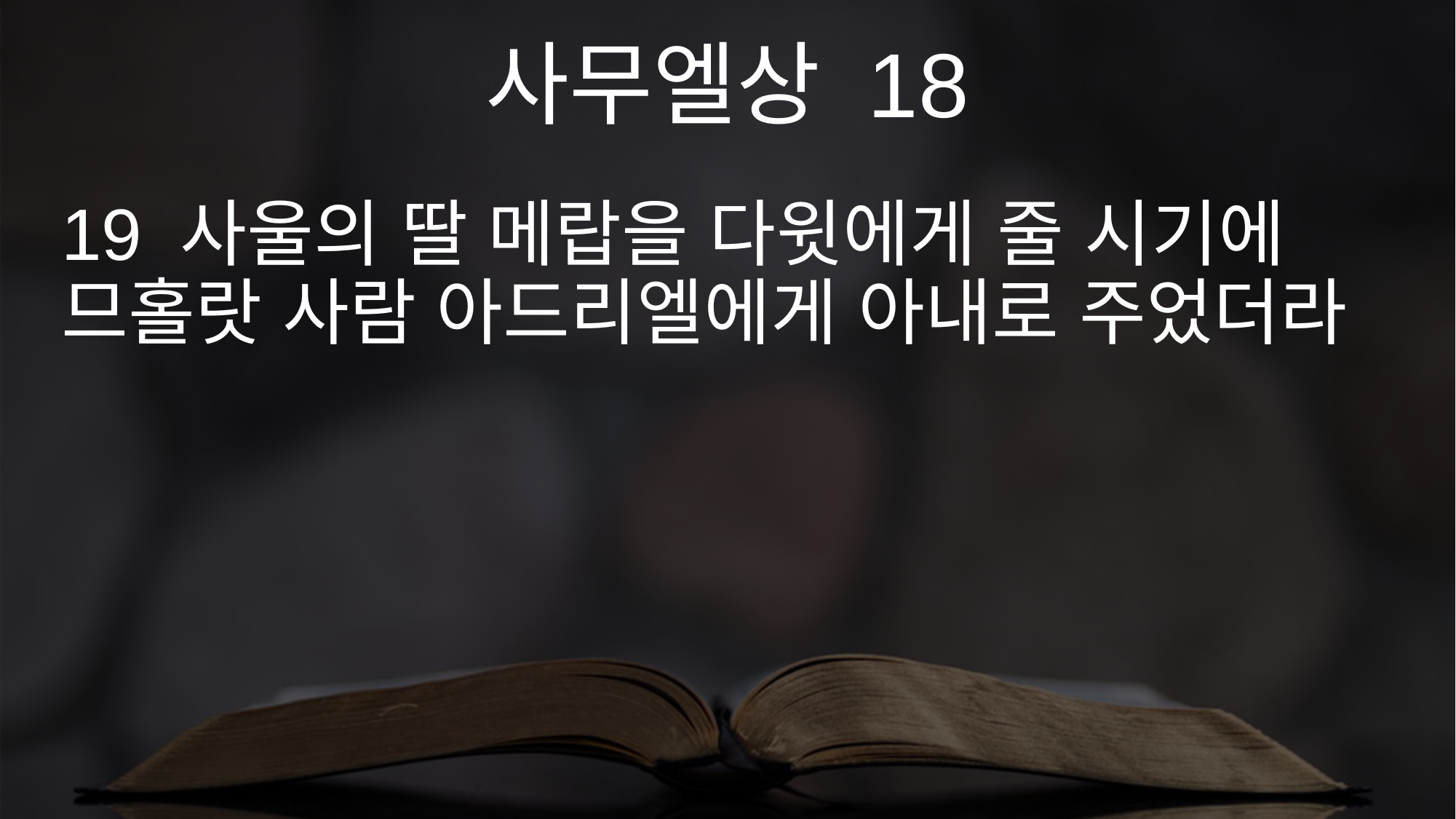

사무엘상 18
19 사울의 딸 메랍을 다윗에게 줄 시기에 므홀랏 사람 아드리엘에게 아내로 주었더라